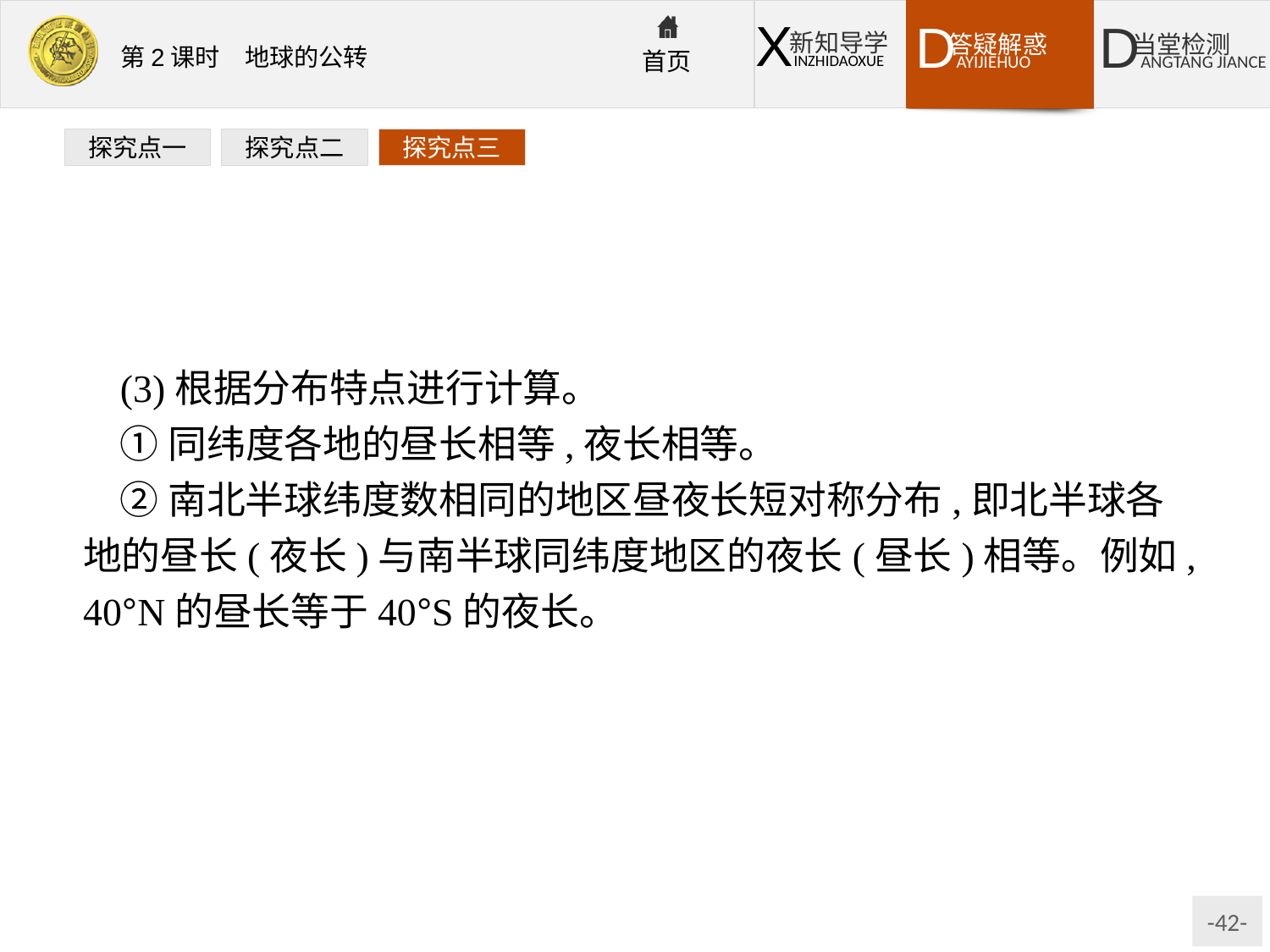

探究点一
探究点二
探究点三
(3)根据分布特点进行计算。
①同纬度各地的昼长相等,夜长相等。
②南北半球纬度数相同的地区昼夜长短对称分布,即北半球各地的昼长(夜长)与南半球同纬度地区的夜长(昼长)相等。例如,40°N的昼长等于40°S的夜长。